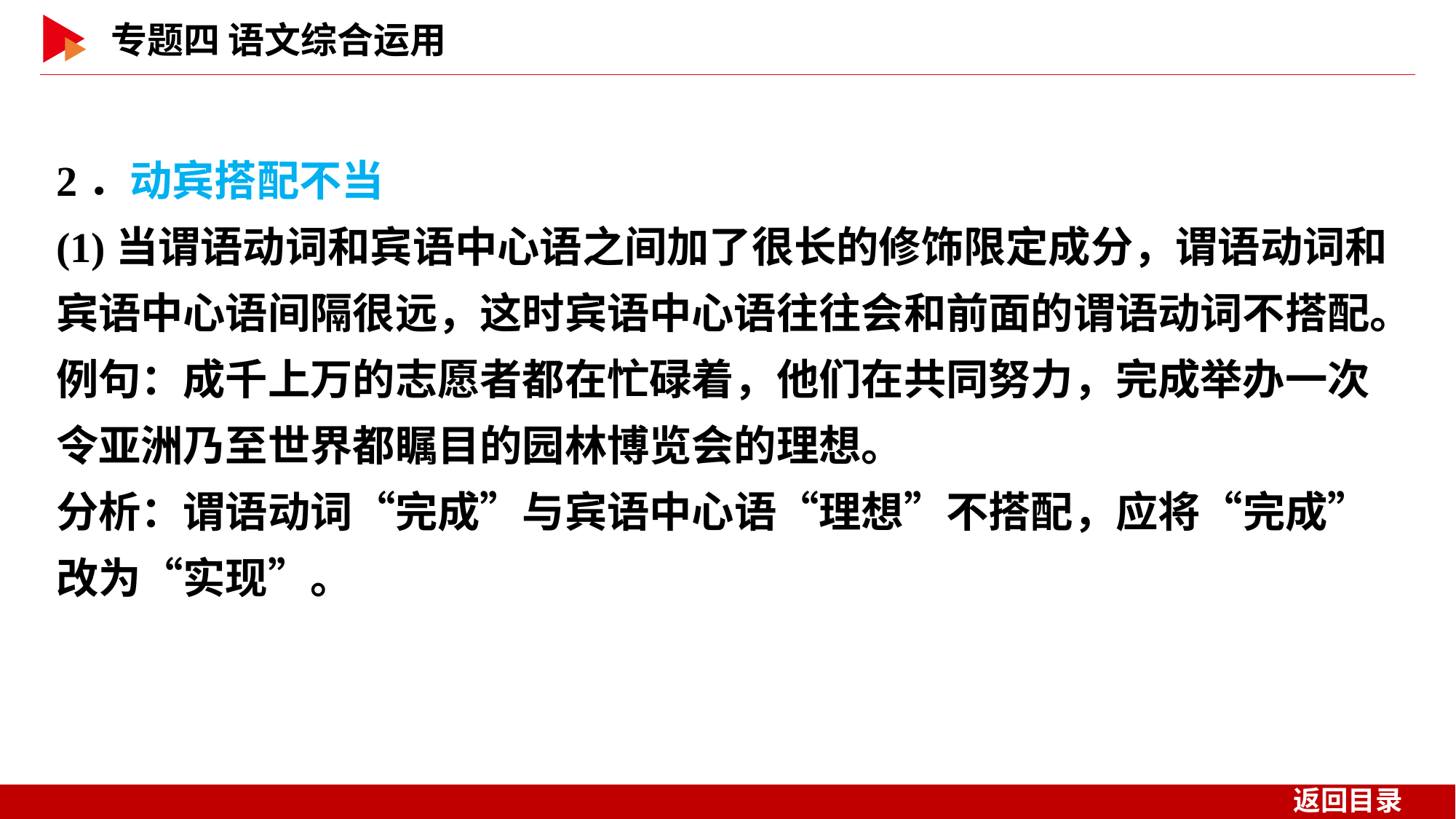

2．动宾搭配不当
(1)当谓语动词和宾语中心语之间加了很长的修饰限定成分，谓语动词和宾语中心语间隔很远，这时宾语中心语往往会和前面的谓语动词不搭配。
例句：成千上万的志愿者都在忙碌着，他们在共同努力，完成举办一次令亚洲乃至世界都瞩目的园林博览会的理想。
分析：谓语动词“完成”与宾语中心语“理想”不搭配，应将“完成”改为“实现”。